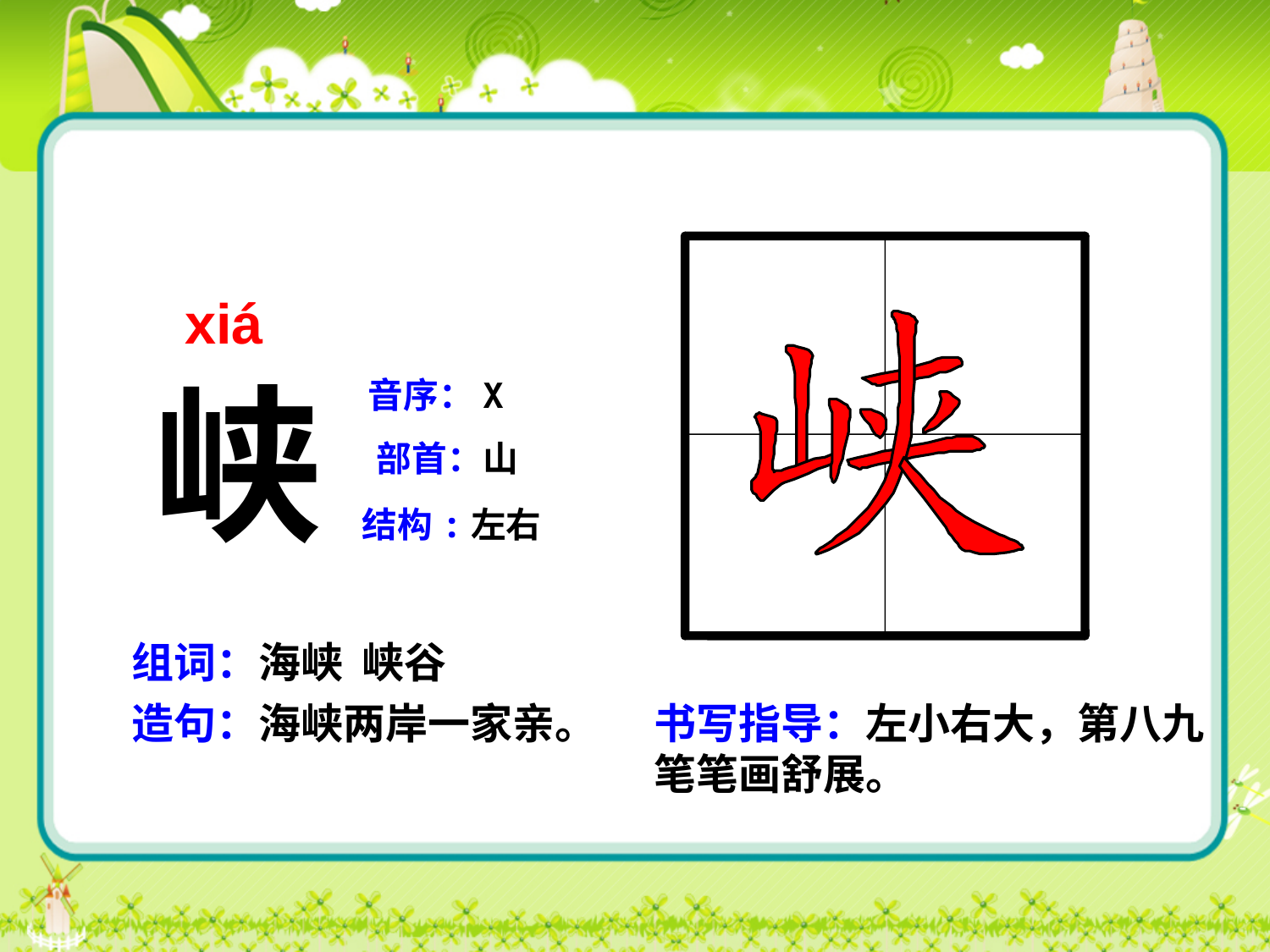

xiá

峡

音序：X

部首：山

结构:左右
组词：海峡  峡谷
造句：海峡两岸一家亲。
书写指导：左小右大，第八九笔笔画舒展。